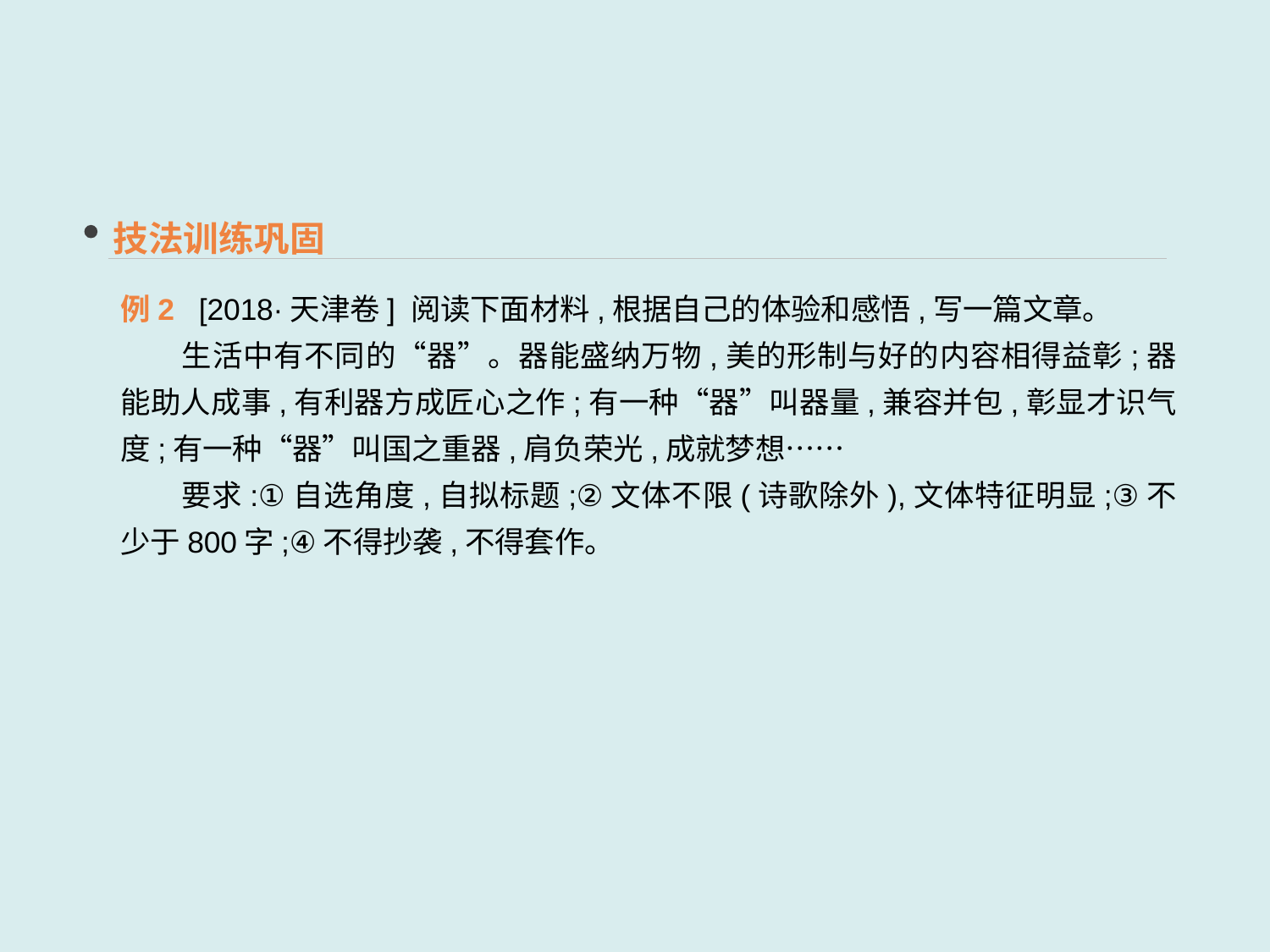

技法训练巩固

例2   [2018·天津卷] 阅读下面材料,根据自己的体验和感悟,写一篇文章。
　　生活中有不同的“器”。器能盛纳万物,美的形制与好的内容相得益彰;器能助人成事,有利器方成匠心之作;有一种“器”叫器量,兼容并包,彰显才识气度;有一种“器”叫国之重器,肩负荣光,成就梦想……
　　要求:①自选角度,自拟标题;②文体不限(诗歌除外),文体特征明显;③不少于800字;④不得抄袭,不得套作。